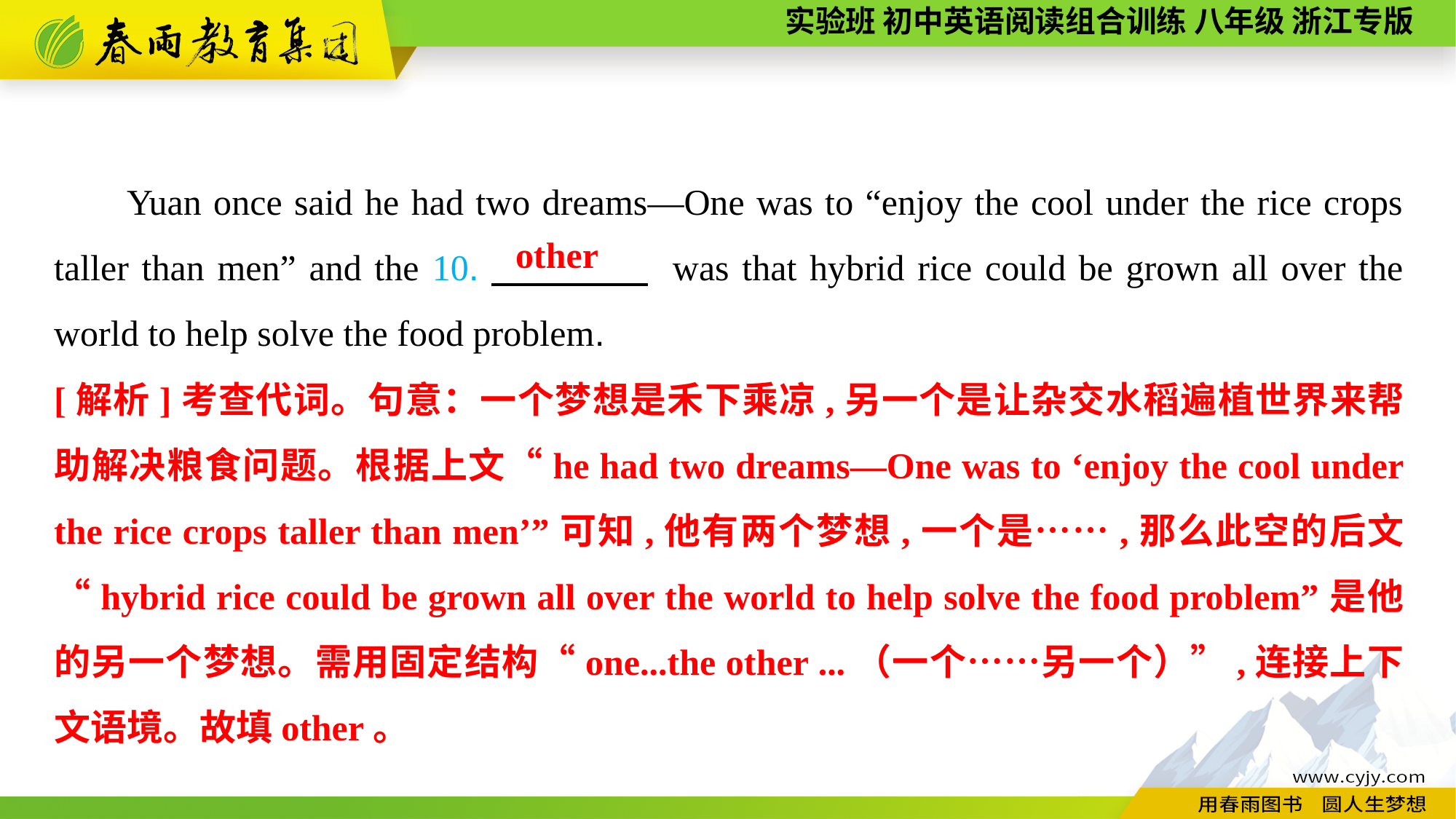

Yuan once said he had two dreams—One was to “enjoy the cool under the rice crops taller than men” and the 10.　　　　 was that hybrid rice could be grown all over the world to help solve the food problem.
other
[解析]考查代词。句意：一个梦想是禾下乘凉,另一个是让杂交水稻遍植世界来帮助解决粮食问题。根据上文“he had two dreams—One was to ‘enjoy the cool under the rice crops taller than men’”可知,他有两个梦想,一个是……,那么此空的后文“hybrid rice could be grown all over the world to help solve the food problem”是他的另一个梦想。需用固定结构“one...the other ...（一个……另一个）”,连接上下文语境。故填other。